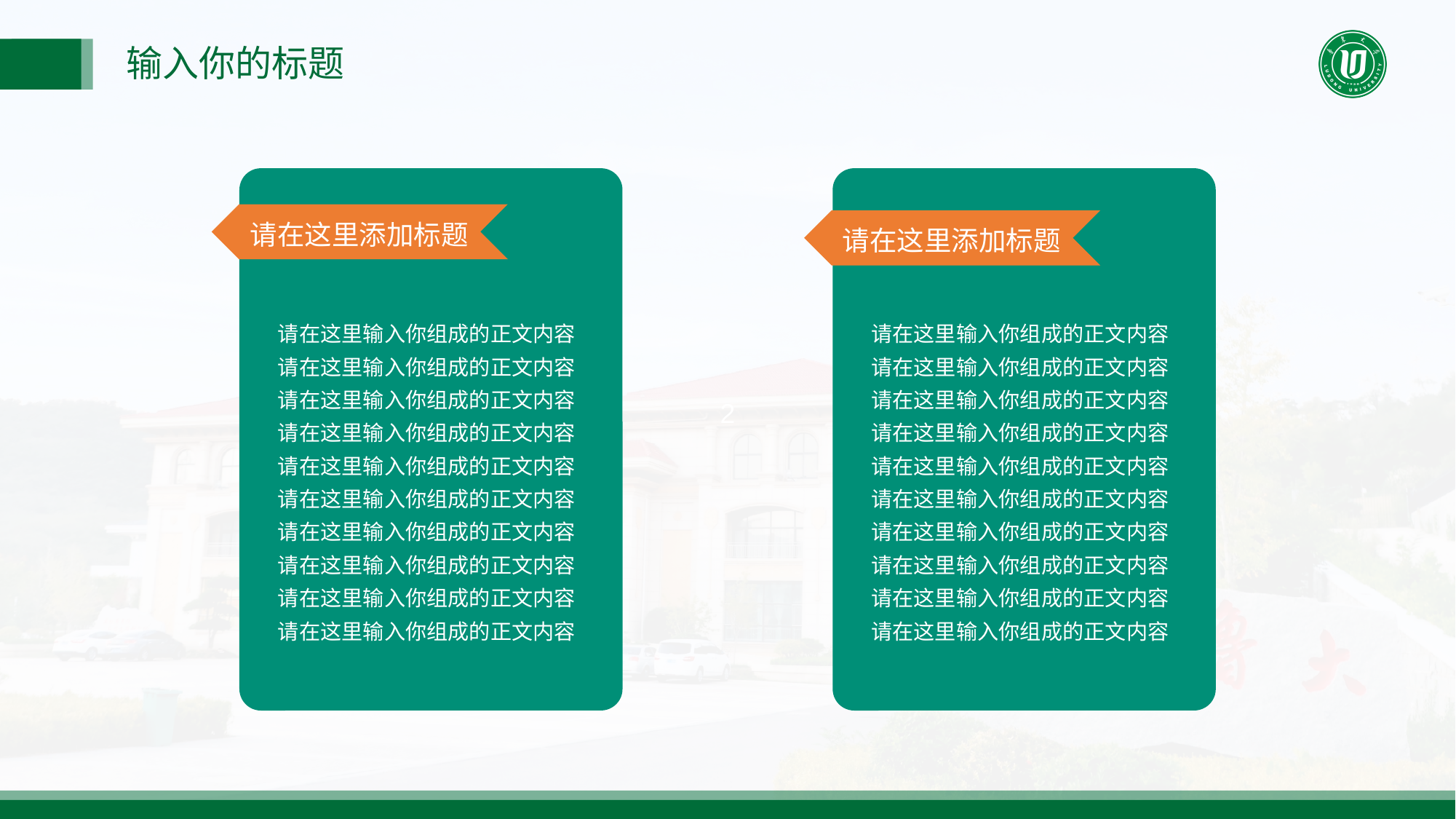

输入你的标题

请在这里添加标题

请在这里添加标题
请在这里输入你组成的正文内容
请在这里输入你组成的正文内容请在这里输入你组成的正文内容
请在这里输入你组成的正文内容
请在这里输入你组成的正文内容
请在这里输入你组成的正文内容
请在这里输入你组成的正文内容
请在这里输入你组成的正文内容
请在这里输入你组成的正文内容
请在这里输入你组成的正文内容

请在这里输入你组成的正文内容
请在这里输入你组成的正文内容请在这里输入你组成的正文内容
请在这里输入你组成的正文内容
请在这里输入你组成的正文内容
请在这里输入你组成的正文内容
请在这里输入你组成的正文内容
请在这里输入你组成的正文内容
请在这里输入你组成的正文内容
请在这里输入你组成的正文内容